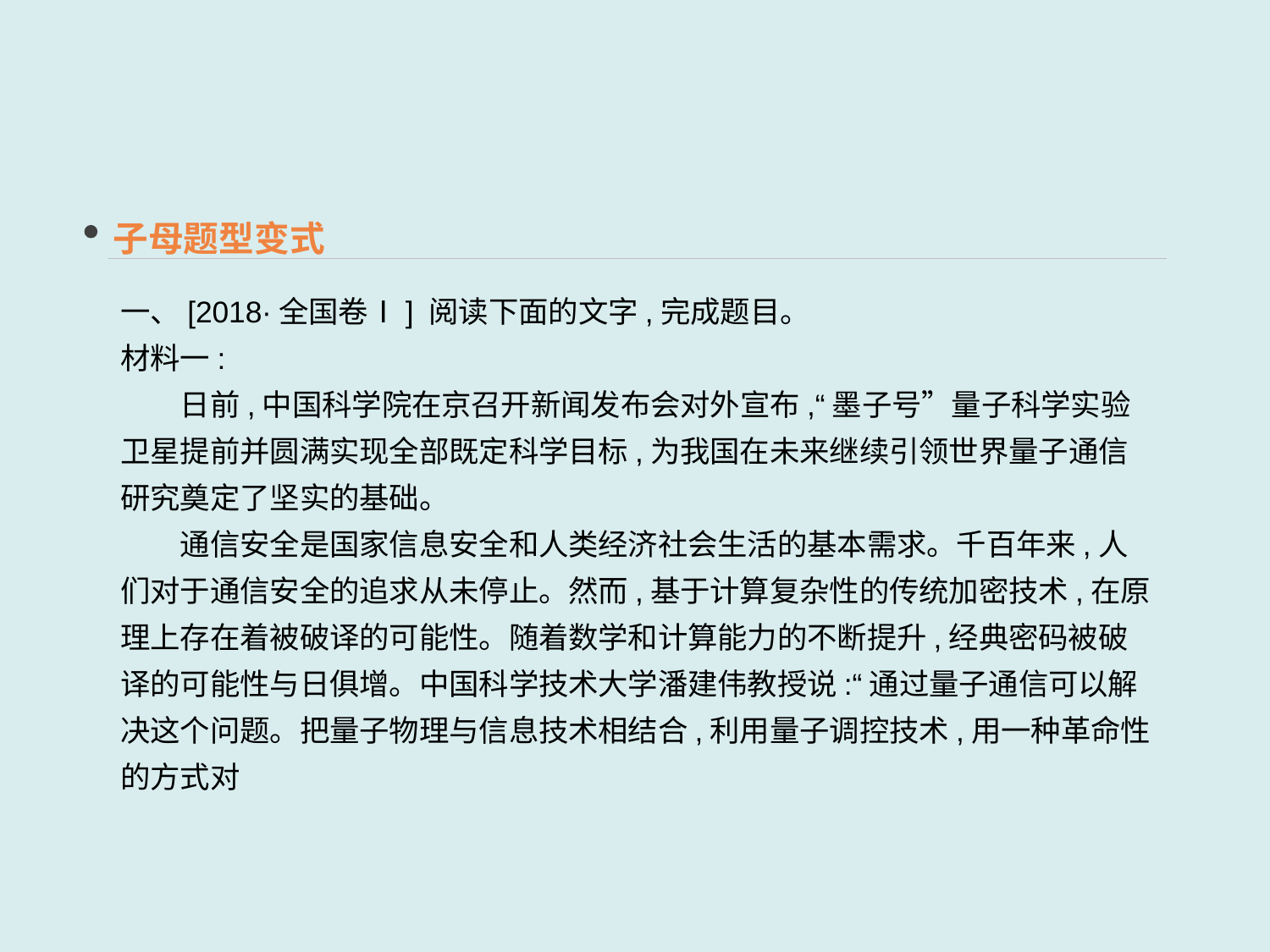

子母题型变式

一、[2018·全国卷Ⅰ] 阅读下面的文字,完成题目。
材料一:
　　日前,中国科学院在京召开新闻发布会对外宣布,“墨子号”量子科学实验卫星提前并圆满实现全部既定科学目标,为我国在未来继续引领世界量子通信研究奠定了坚实的基础。
　　通信安全是国家信息安全和人类经济社会生活的基本需求。千百年来,人们对于通信安全的追求从未停止。然而,基于计算复杂性的传统加密技术,在原理上存在着被破译的可能性。随着数学和计算能力的不断提升,经典密码被破译的可能性与日俱增。中国科学技术大学潘建伟教授说:“通过量子通信可以解决这个问题。把量子物理与信息技术相结合,利用量子调控技术,用一种革命性的方式对